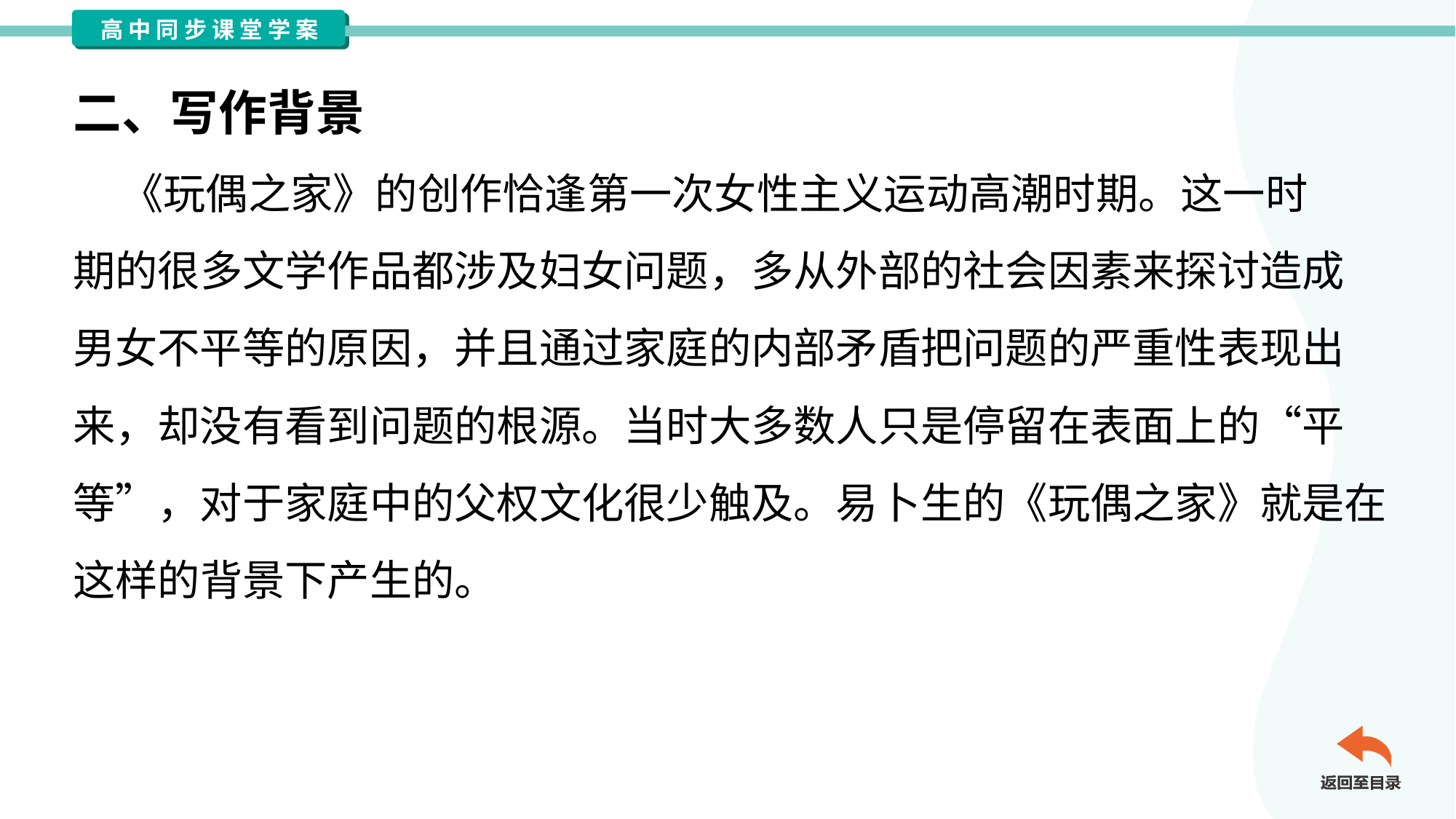

二、写作背景
    《玩偶之家》的创作恰逢第一次女性主义运动高潮时期。这一时
期的很多文学作品都涉及妇女问题，多从外部的社会因素来探讨造成
男女不平等的原因，并且通过家庭的内部矛盾把问题的严重性表现出
来，却没有看到问题的根源。当时大多数人只是停留在表面上的“平
等”，对于家庭中的父权文化很少触及。易卜生的《玩偶之家》就是在
这样的背景下产生的。